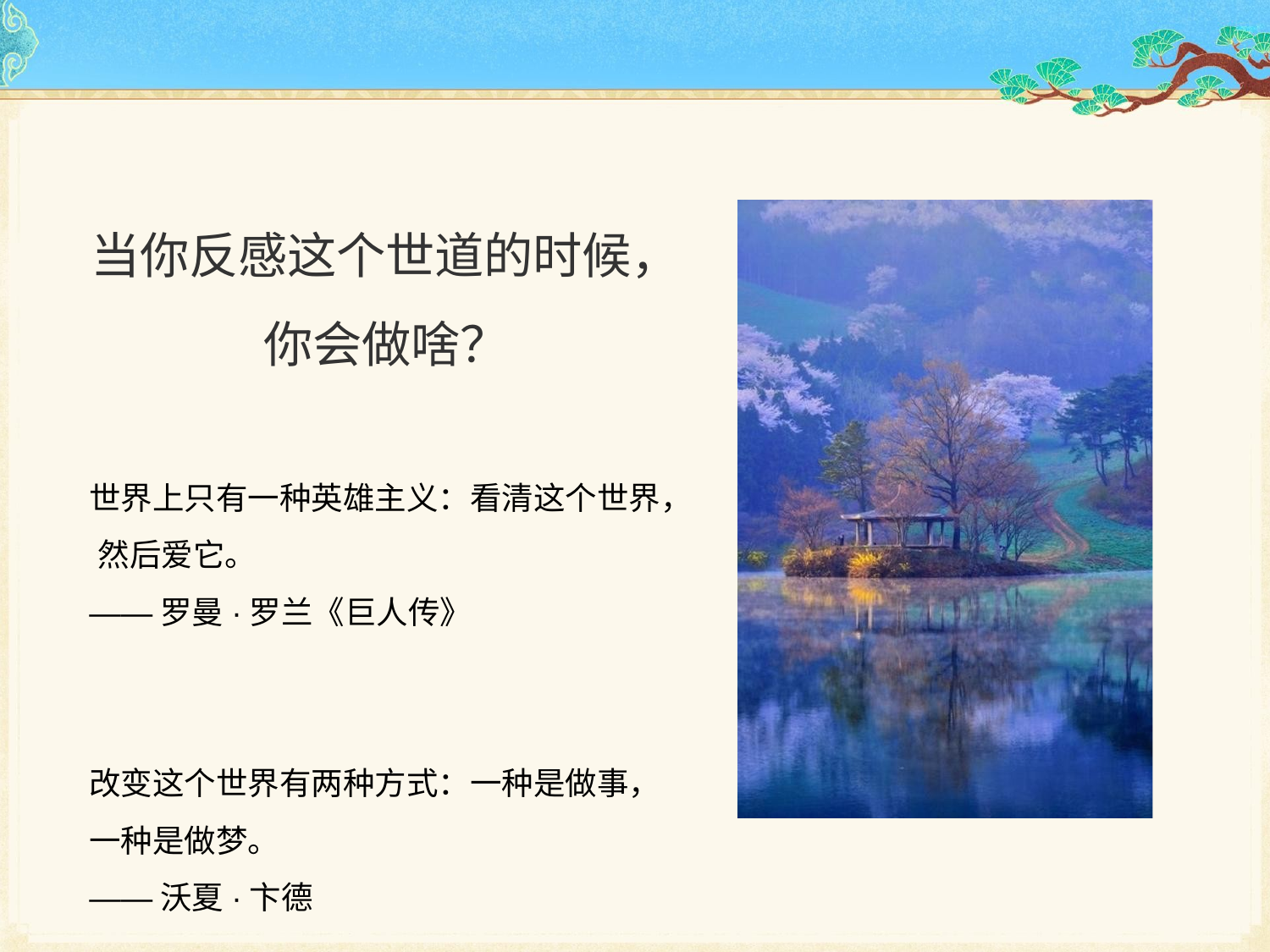

# 当你反感这个世道的时候，
你会做啥？
世界上只有一种英雄主义：看清这个世界，  然后爱它。
——罗曼·罗兰《巨人传》

改变这个世界有两种方式：一种是做事，
一种是做梦。
——沃夏·卞德